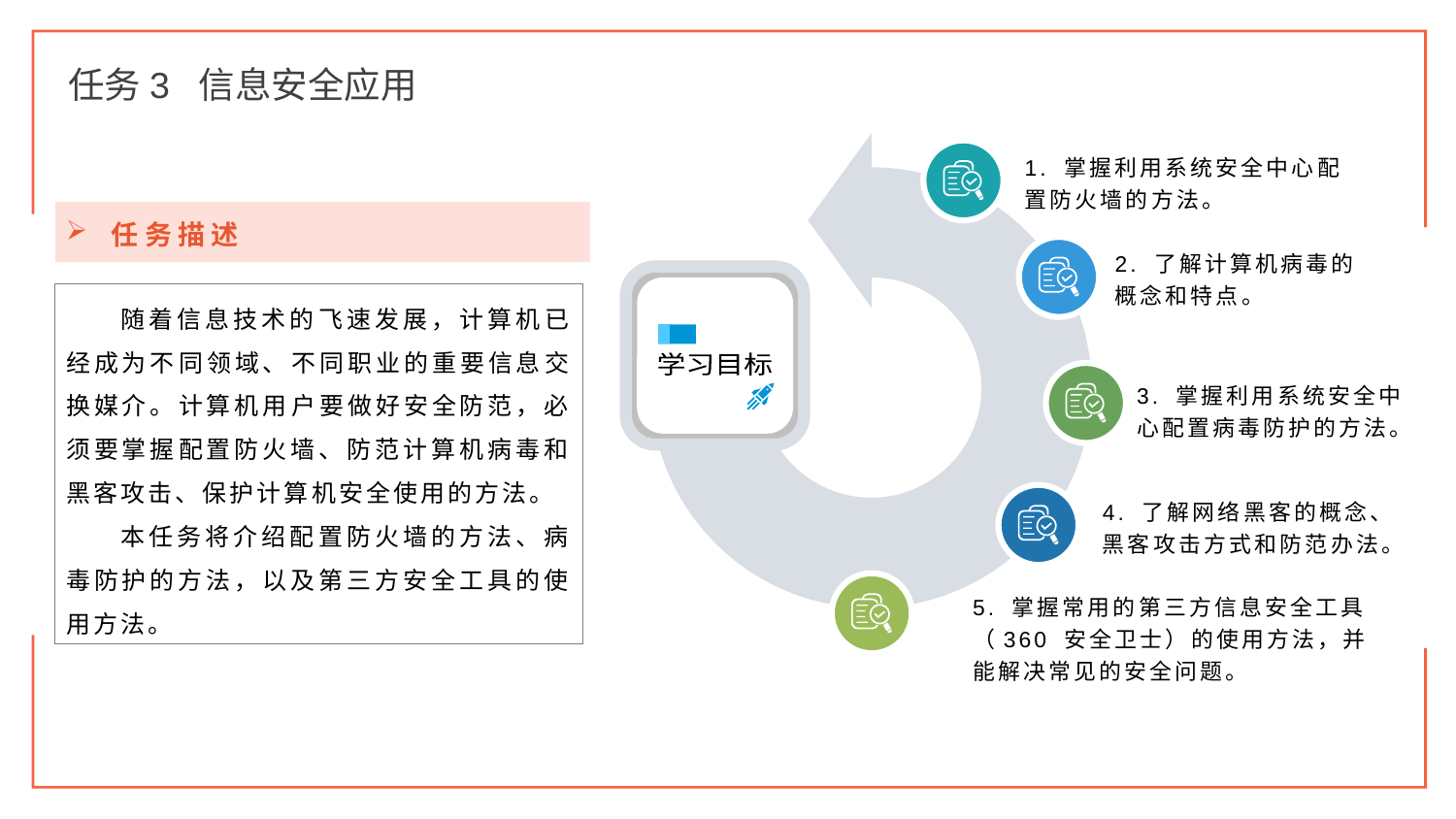

任务3  信息安全应用
1. 掌握利用系统安全中心配置防火墙的方法。

2. 了解计算机病毒的概念和特点。

学习目标

3. 掌握利用系统安全中心配置病毒防护的方法。

4. 了解网络黑客的概念、黑客攻击方式和防范办法。

5. 掌握常用的第三方信息安全工具（360 安全卫士）的使用方法，并能解决常见的安全问题。
任务描述
随着信息技术的飞速发展，计算机已经成为不同领域、不同职业的重要信息交换媒介。计算机用户要做好安全防范，必须要掌握配置防火墙、防范计算机病毒和黑客攻击、保护计算机安全使用的方法。
本任务将介绍配置防火墙的方法、病毒防护的方法，以及第三方安全工具的使用方法。